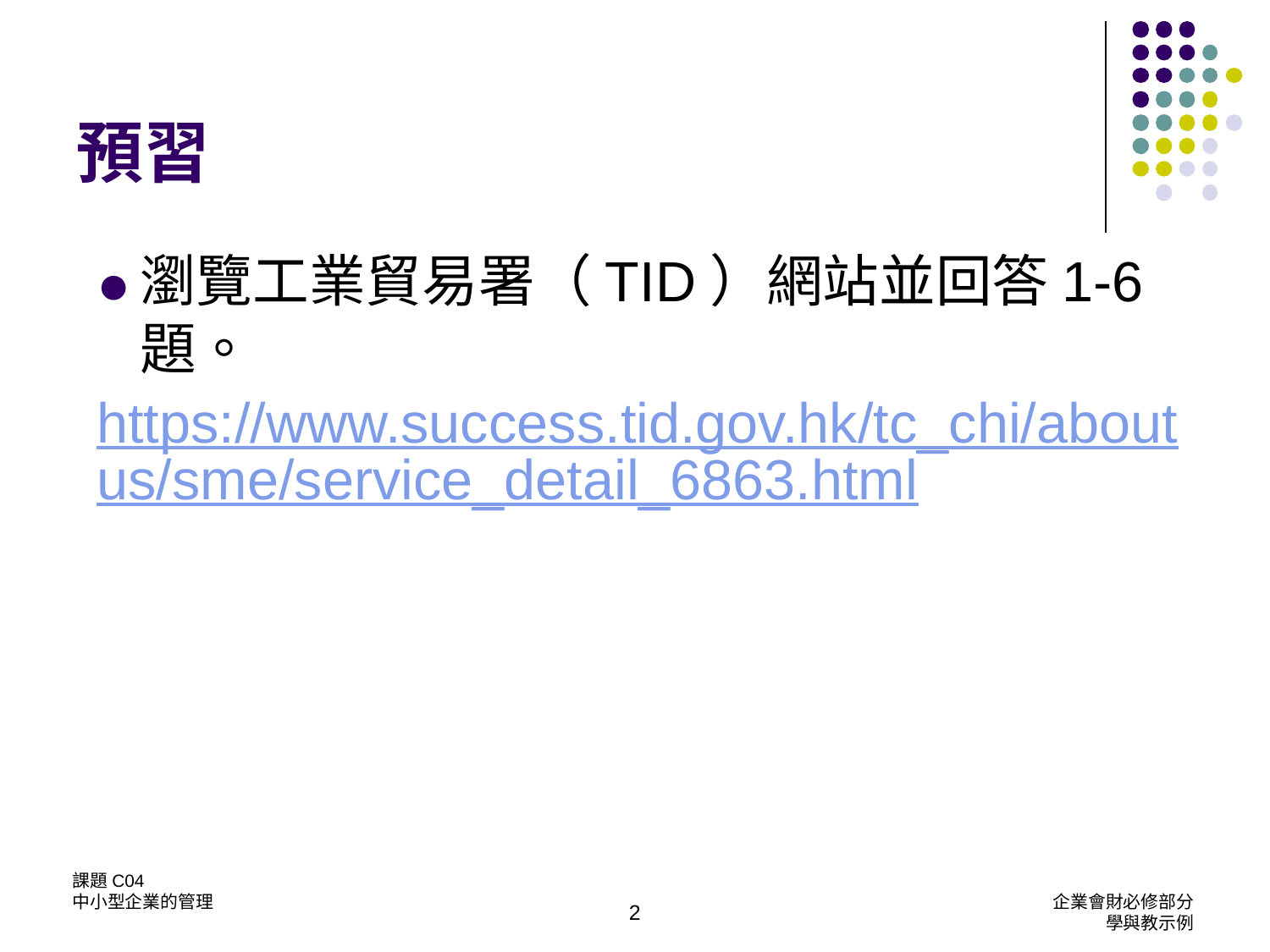

# 預習
瀏覽工業貿易署（TID）網站並回答1-6題。
https://www.success.tid.gov.hk/tc_chi/aboutus/sme/service_detail_6863.html

課題C04
中小型企業的管理

企業會財必修部分
學與教示例

2